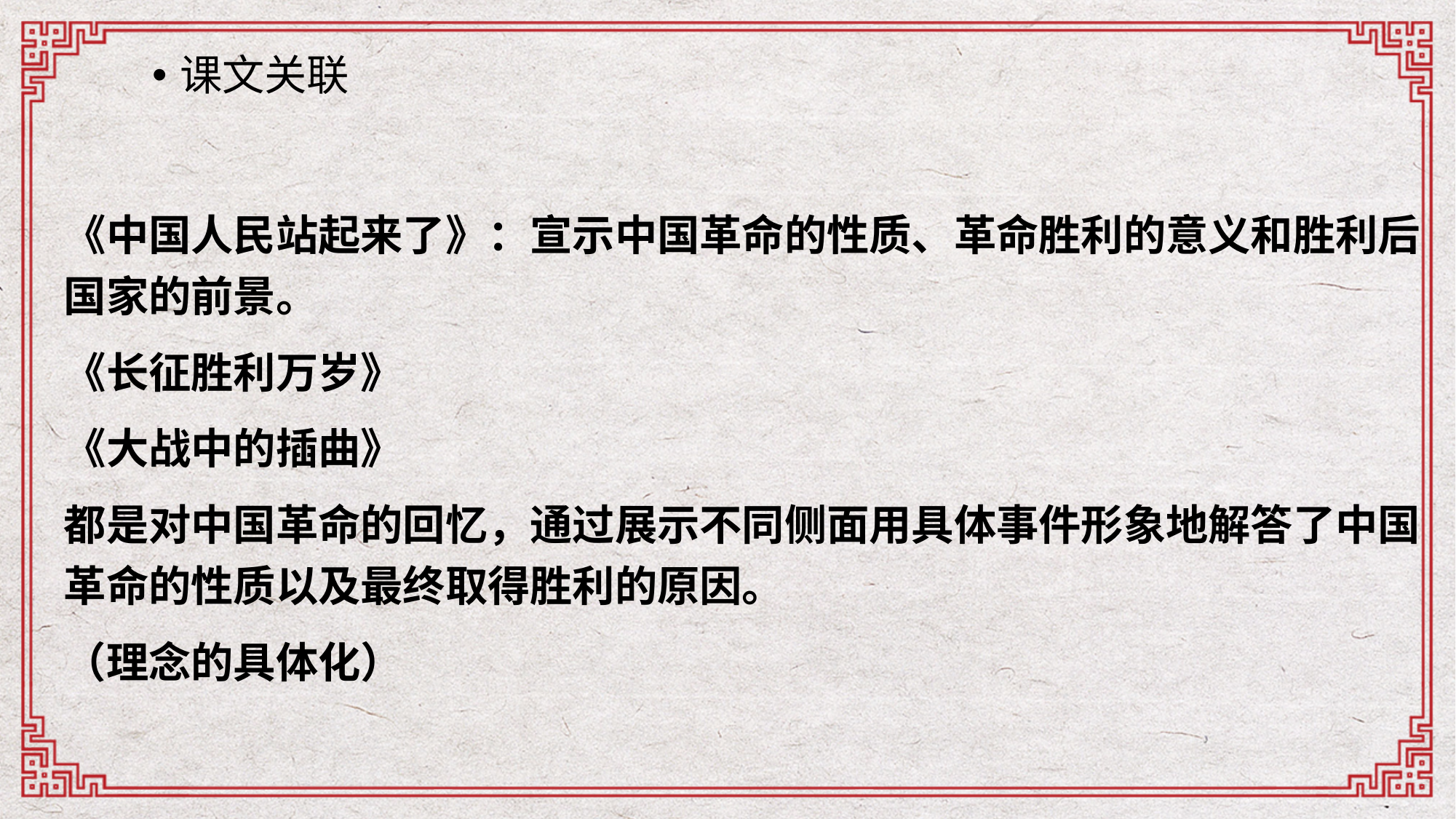

课文关联
《中国人民站起来了》：宣示中国革命的性质、革命胜利的意义和胜利后国家的前景。
《长征胜利万岁》
《大战中的插曲》
都是对中国革命的回忆，通过展示不同侧面用具体事件形象地解答了中国革命的性质以及最终取得胜利的原因。
（理念的具体化）